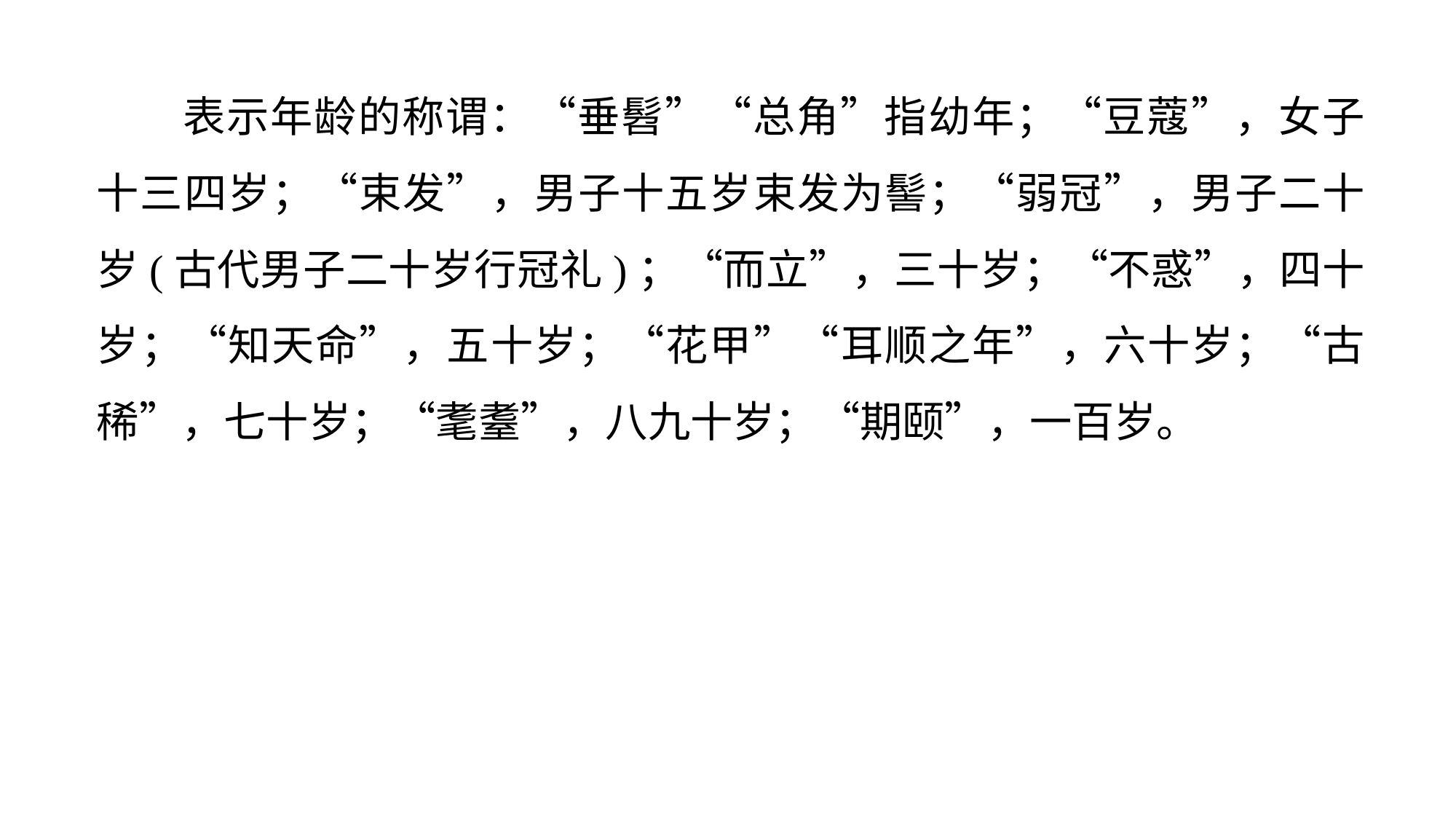

表示年龄的称谓：“垂髫”“总角”指幼年；“豆蔻”，女子十三四岁；“束发”，男子十五岁束发为髻；“弱冠”，男子二十岁(古代男子二十岁行冠礼)；“而立”，三十岁；“不惑”，四十岁；“知天命”，五十岁；“花甲”“耳顺之年”，六十岁；“古稀”，七十岁；“耄耋”，八九十岁；“期颐”，一百岁。